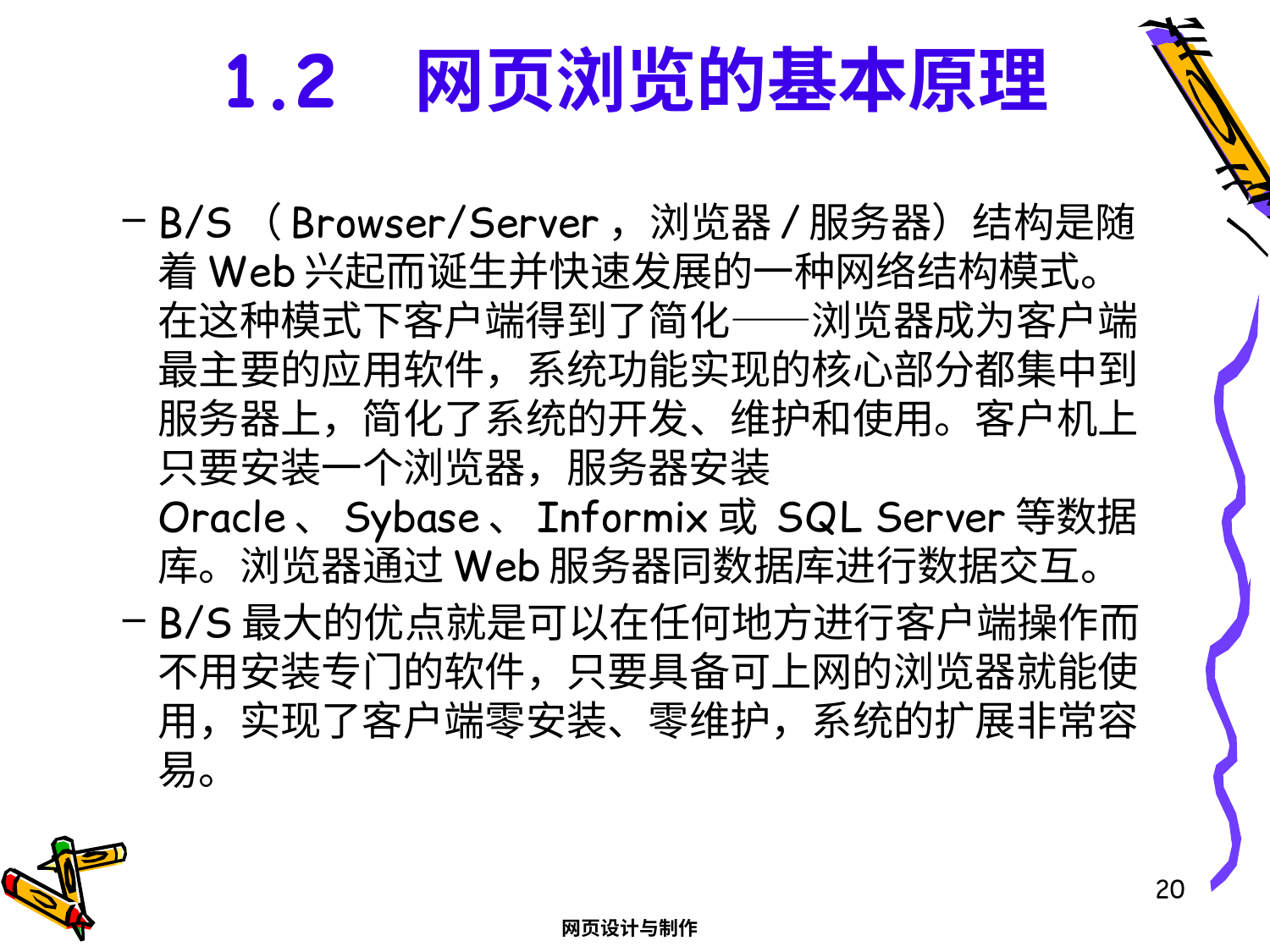

# 1.2  网页浏览的基本原理
B/S（Browser/Server，浏览器/服务器）结构是随着Web兴起而诞生并快速发展的一种网络结构模式。在这种模式下客户端得到了简化——浏览器成为客户端最主要的应用软件，系统功能实现的核心部分都集中到服务器上，简化了系统的开发、维护和使用。客户机上只要安装一个浏览器，服务器安装Oracle、Sybase、Informix或 SQL Server等数据库。浏览器通过Web服务器同数据库进行数据交互。
B/S最大的优点就是可以在任何地方进行客户端操作而不用安装专门的软件，只要具备可上网的浏览器就能使用，实现了客户端零安装、零维护，系统的扩展非常容易。
20
网页设计与制作